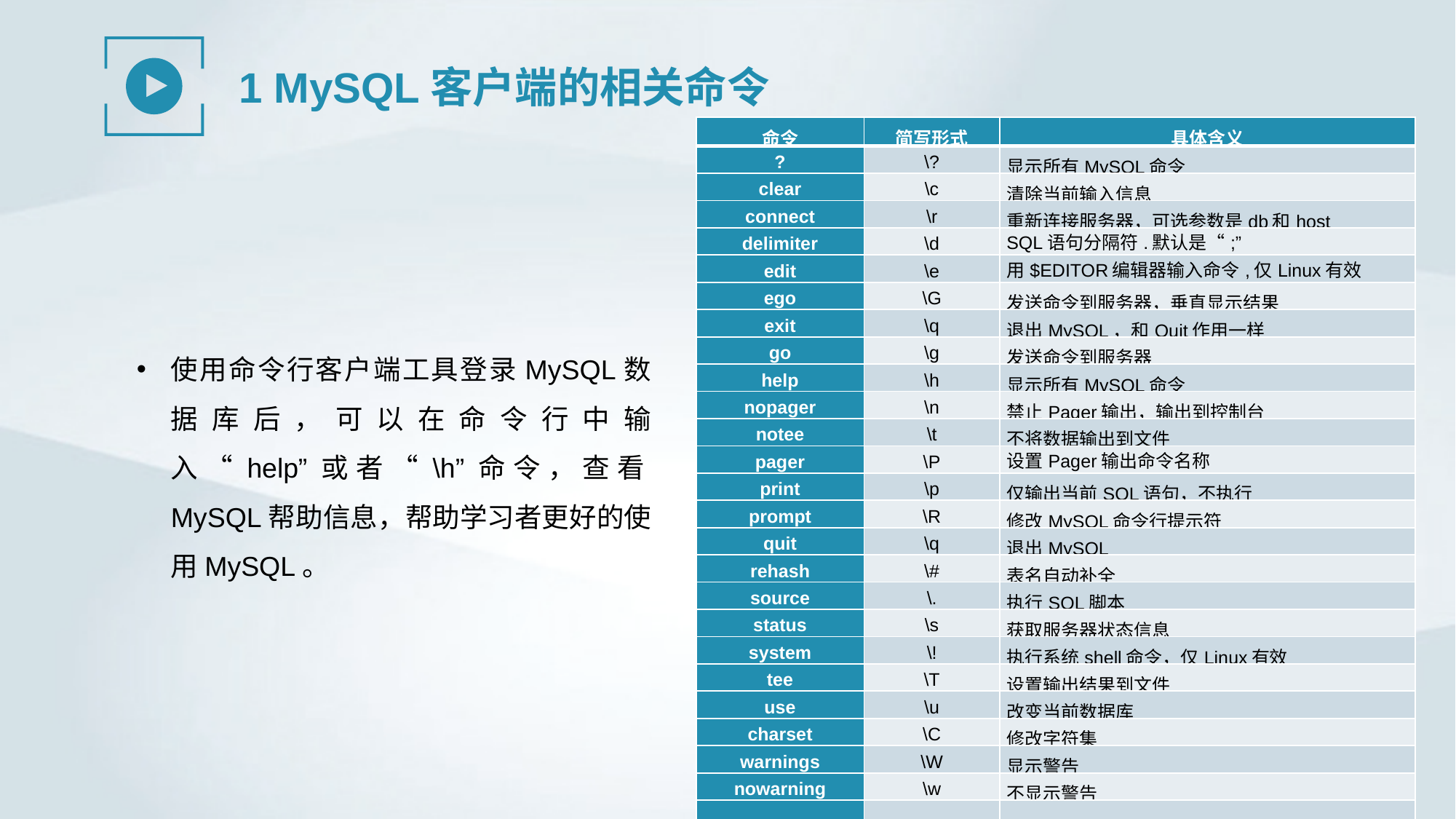

1 MySQL客户端的相关命令
| 命令 | 简写形式 | 具体含义 |
| --- | --- | --- |
| ? | \? | 显示所有MySQL命令 |
| clear | \c | 清除当前输入信息 |
| connect | \r | 重新连接服务器，可选参数是db和host |
| delimiter | \d | SQL语句分隔符.默认是“;” |
| edit | \e | 用$EDITOR编辑器输入命令,仅Linux有效 |
| ego | \G | 发送命令到服务器，垂直显示结果 |
| exit | \q | 退出MySQL，和Quit作用一样 |
| go | \g | 发送命令到服务器 |
| help | \h | 显示所有MySQL命令 |
| nopager | \n | 禁止Pager输出，输出到控制台 |
| notee | \t | 不将数据输出到文件 |
| pager | \P | 设置Pager输出命令名称 |
| print | \p | 仅输出当前SQL语句，不执行 |
| prompt | \R | 修改MySQL命令行提示符 |
| quit | \q | 退出MySQL |
| rehash | \# | 表名自动补全 |
| source | \. | 执行SQL脚本 |
| status | \s | 获取服务器状态信息 |
| system | \! | 执行系统shell命令，仅Linux有效 |
| tee | \T | 设置输出结果到文件 |
| use | \u | 改变当前数据库 |
| charset | \C | 修改字符集 |
| warnings | \W | 显示警告 |
| nowarning | \w | 不显示警告 |
| resetconnection | \x | 清除会话状态信息 |
使用命令行客户端工具登录MySQL数据库后，可以在命令行中输入“help”或者“\h”命令，查看MySQL帮助信息，帮助学习者更好的使用MySQL。